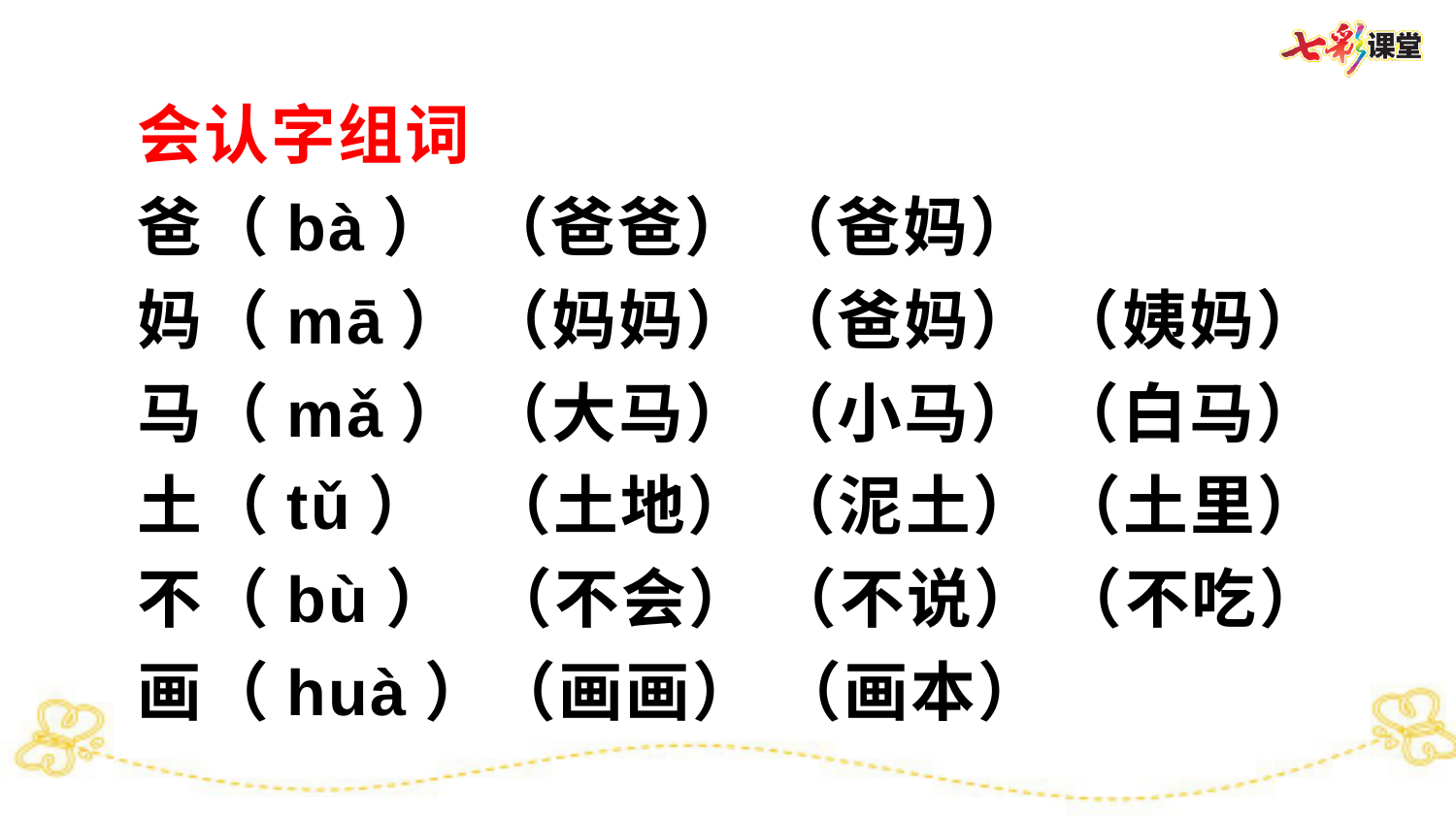

会认字组词
爸（bà）  （爸爸） （爸妈）
妈（mā） （妈妈） （爸妈） （姨妈）
马（mǎ） （大马） （小马） （白马）
土（tǔ）   （土地） （泥土） （土里）
不（bù）  （不会） （不说） （不吃）
画（huà）（画画） （画本）